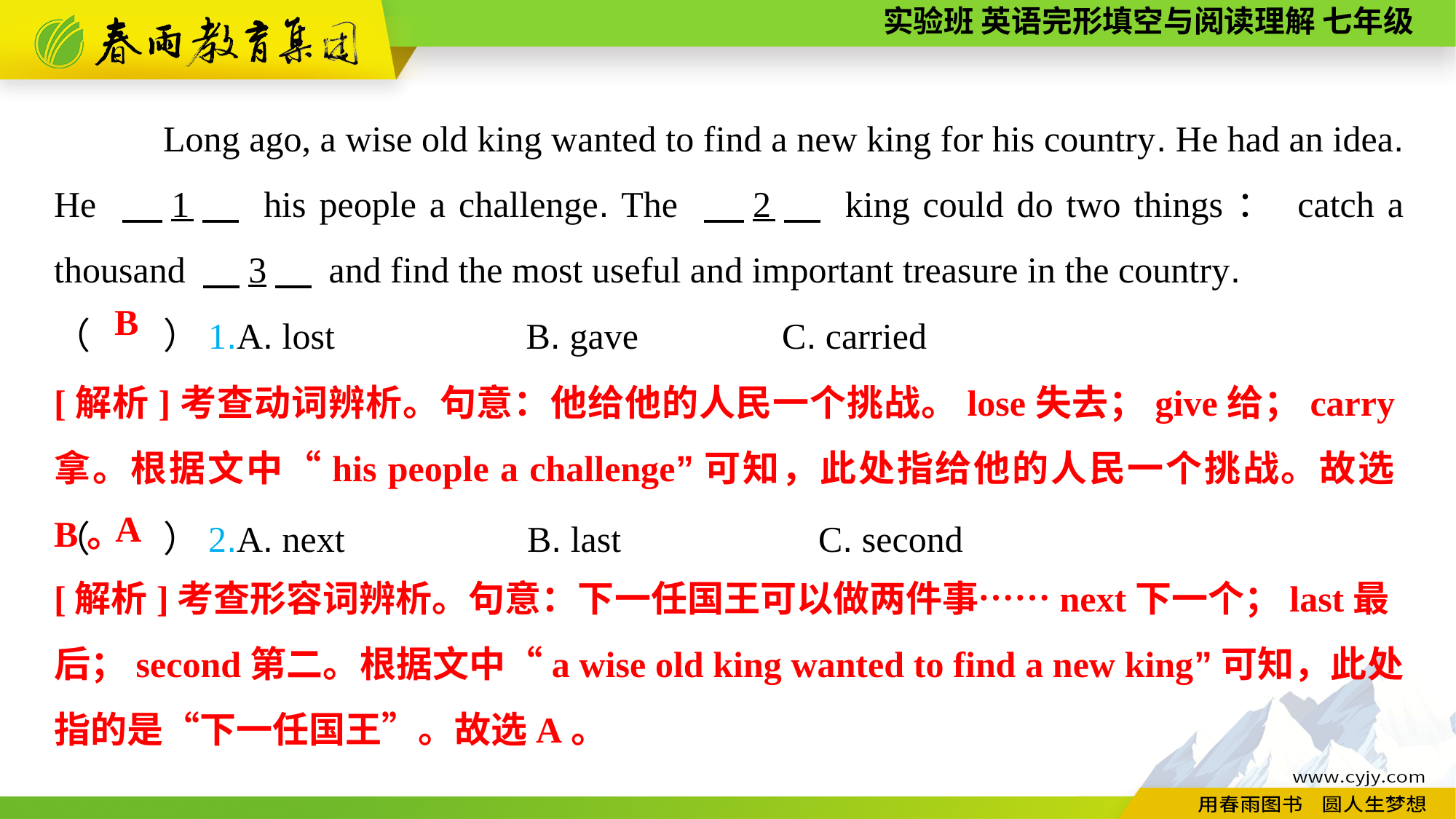

Long ago, a wise old king wanted to find a new king for his country. He had an idea. He 　1　 his people a challenge. The 　2　 king could do two things： catch a thousand 　3　 and find the most useful and important treasure in the country.
（　　）1.A. lost                     B. gave	        C. carried
B
[解析]考查动词辨析。句意：他给他的人民一个挑战。lose失去；give给；carry拿。根据文中“his people a challenge”可知，此处指给他的人民一个挑战。故选B。
（　　）2.A. next                    B. last		C. second
A
[解析]考查形容词辨析。句意：下一任国王可以做两件事……next下一个；last最
后；second第二。根据文中“a wise old king wanted to find a new king”可知，此处指的是“下一任国王”。故选A。